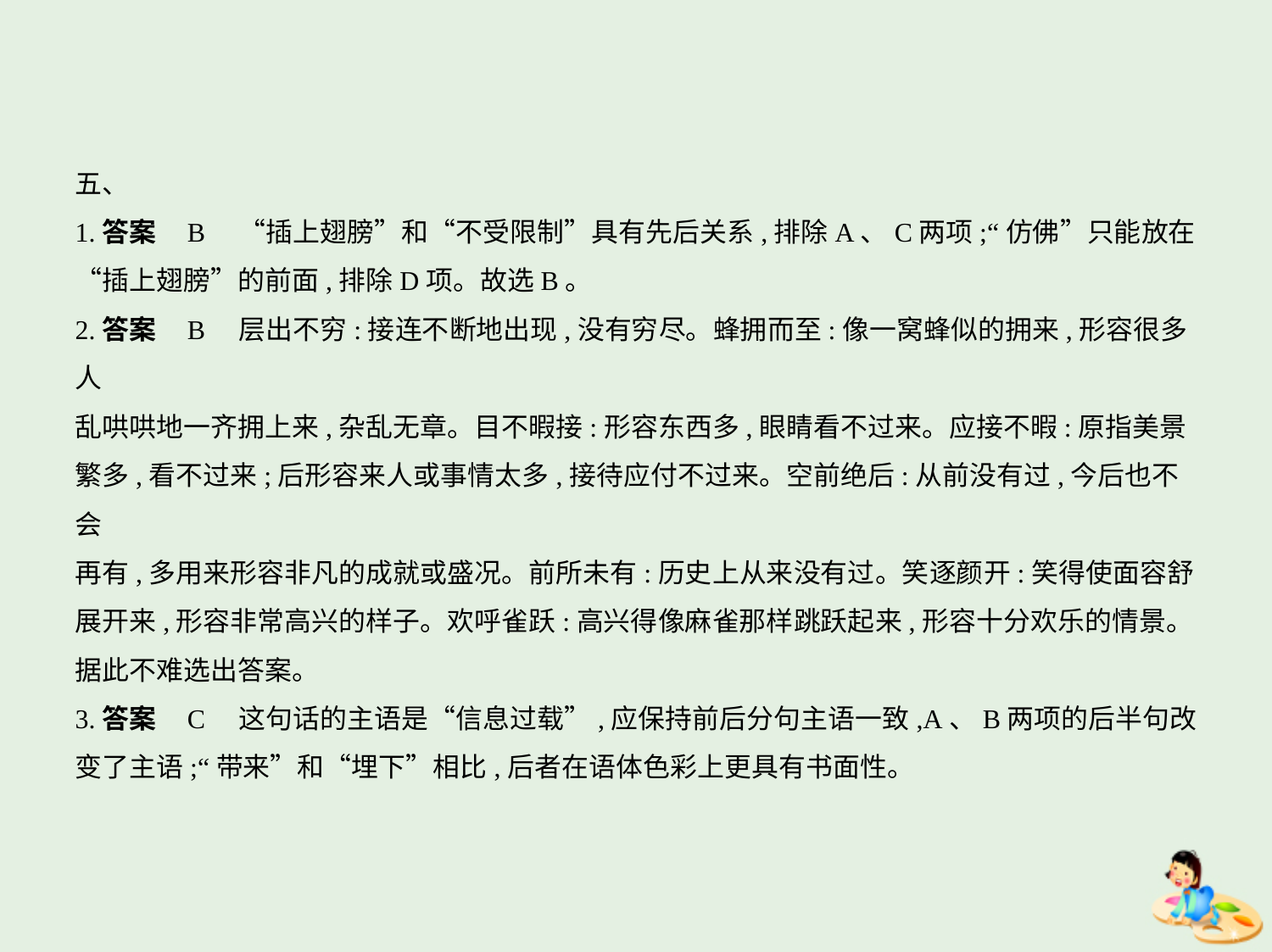

五、
1.答案    B　“插上翅膀”和“不受限制”具有先后关系,排除A、C两项;“仿佛”只能放在
“插上翅膀”的前面,排除D项。故选B。
2.答案    B    层出不穷:接连不断地出现,没有穷尽。蜂拥而至:像一窝蜂似的拥来,形容很多人
乱哄哄地一齐拥上来,杂乱无章。目不暇接:形容东西多,眼睛看不过来。应接不暇:原指美景
繁多,看不过来;后形容来人或事情太多,接待应付不过来。空前绝后:从前没有过,今后也不会
再有,多用来形容非凡的成就或盛况。前所未有:历史上从来没有过。笑逐颜开:笑得使面容舒
展开来,形容非常高兴的样子。欢呼雀跃:高兴得像麻雀那样跳跃起来,形容十分欢乐的情景。
据此不难选出答案。
3.答案    C　这句话的主语是“信息过载”,应保持前后分句主语一致,A、B两项的后半句改
变了主语;“带来”和“埋下”相比,后者在语体色彩上更具有书面性。